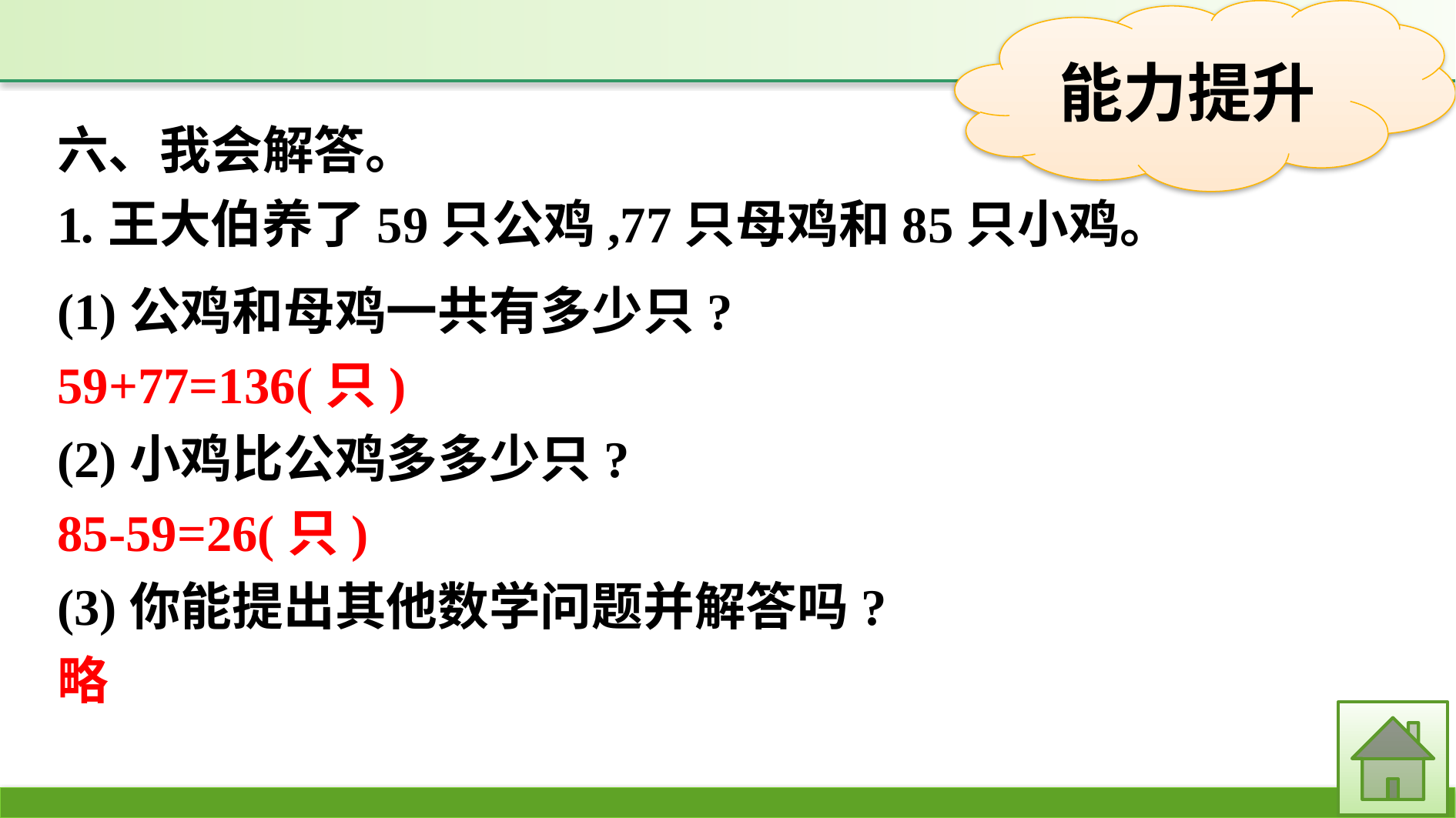

六、我会解答。
1.王大伯养了59只公鸡,77只母鸡和85只小鸡。
(1)公鸡和母鸡一共有多少只?
59+77=136(只)
(2)小鸡比公鸡多多少只?
85-59=26(只)
(3)你能提出其他数学问题并解答吗?
略